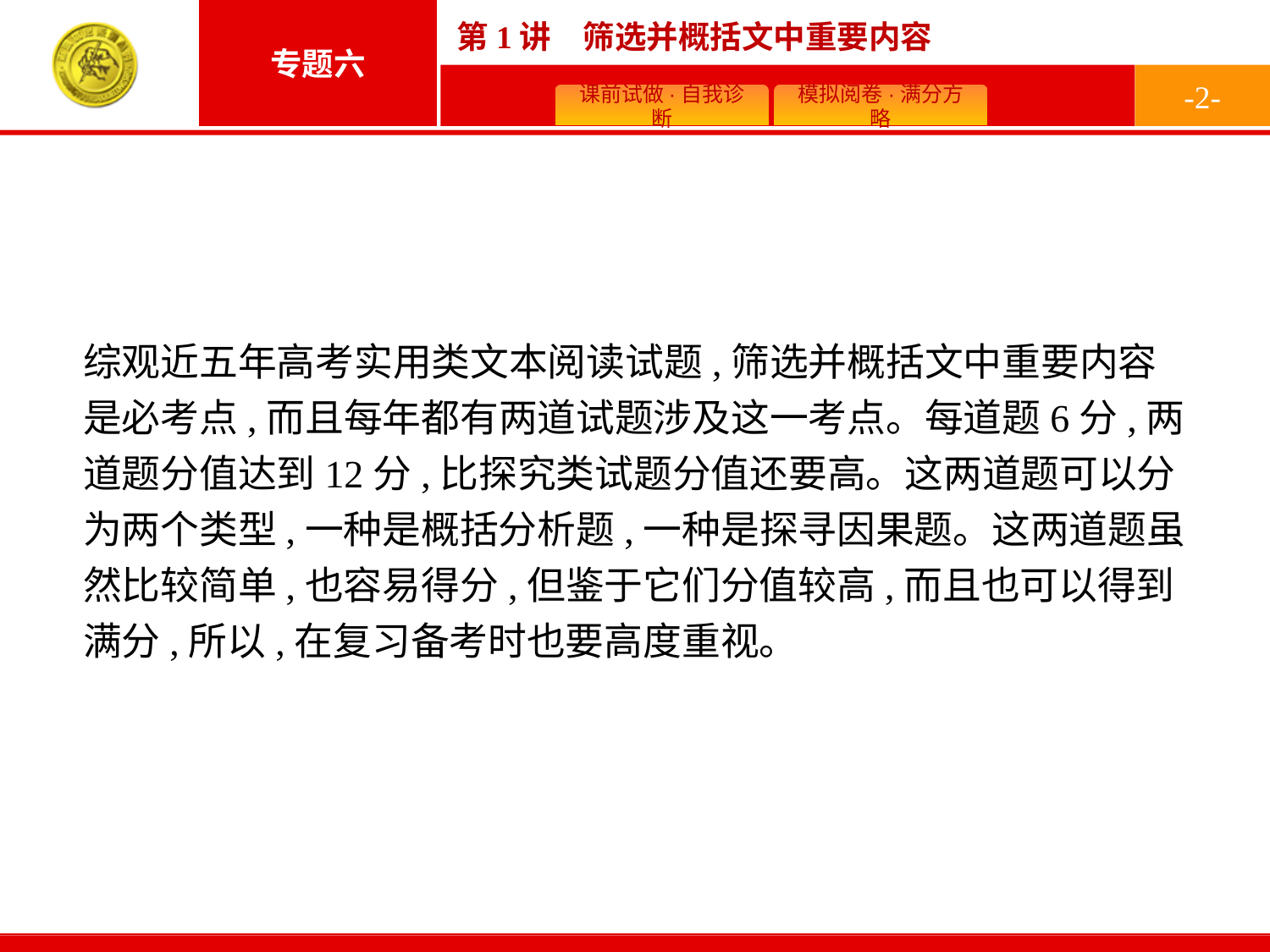

-2-
综观近五年高考实用类文本阅读试题,筛选并概括文中重要内容是必考点,而且每年都有两道试题涉及这一考点。每道题6分,两道题分值达到12分,比探究类试题分值还要高。这两道题可以分为两个类型,一种是概括分析题,一种是探寻因果题。这两道题虽然比较简单,也容易得分,但鉴于它们分值较高,而且也可以得到满分,所以,在复习备考时也要高度重视。